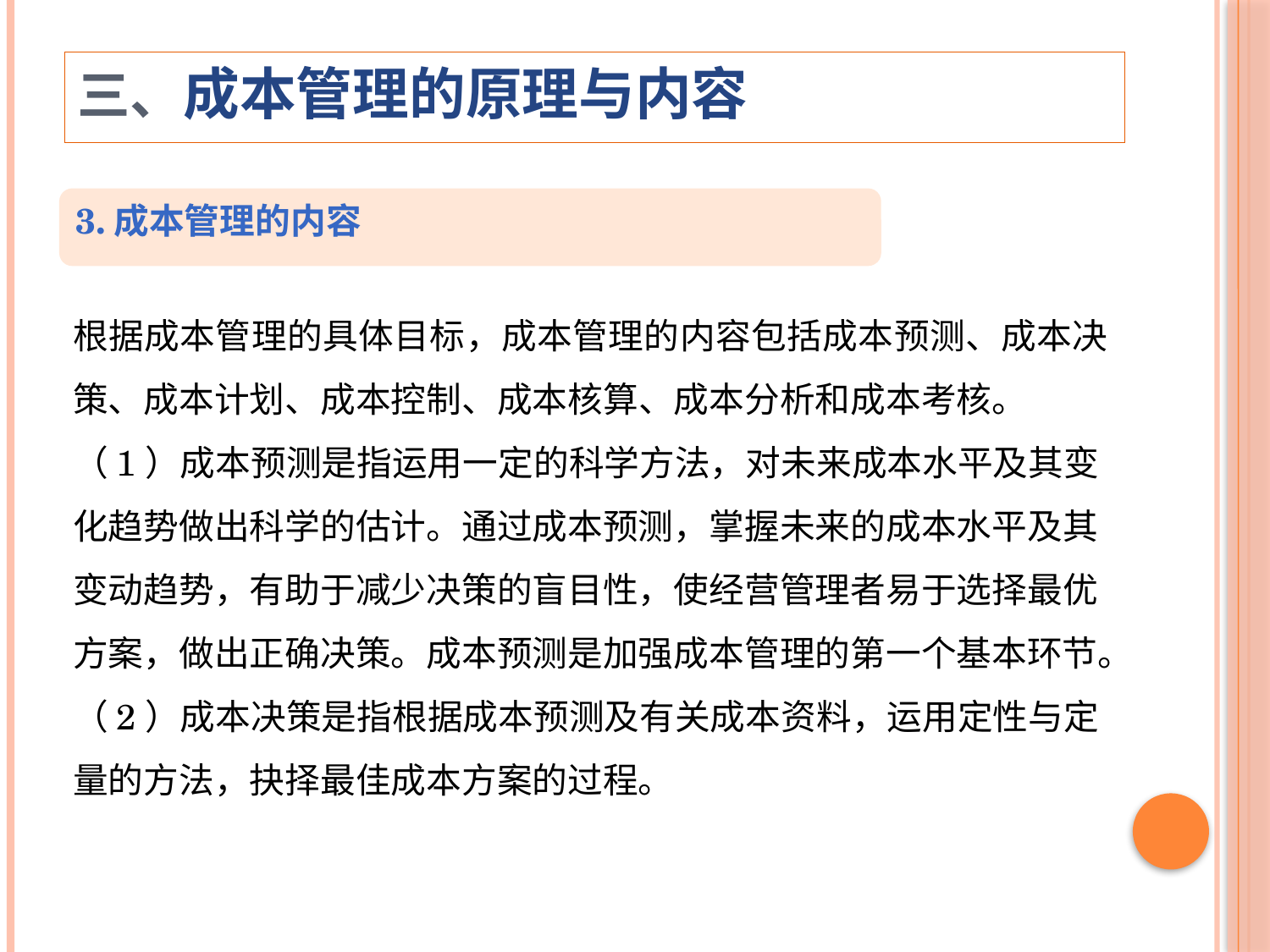

三、成本管理的原理与内容
3.成本管理的内容
根据成本管理的具体目标，成本管理的内容包括成本预测、成本决策、成本计划、成本控制、成本核算、成本分析和成本考核。
（1）成本预测是指运用一定的科学方法，对未来成本水平及其变化趋势做出科学的估计。通过成本预测，掌握未来的成本水平及其变动趋势，有助于减少决策的盲目性，使经营管理者易于选择最优方案，做出正确决策。成本预测是加强成本管理的第一个基本环节。
（2）成本决策是指根据成本预测及有关成本资料，运用定性与定量的方法，抉择最佳成本方案的过程。